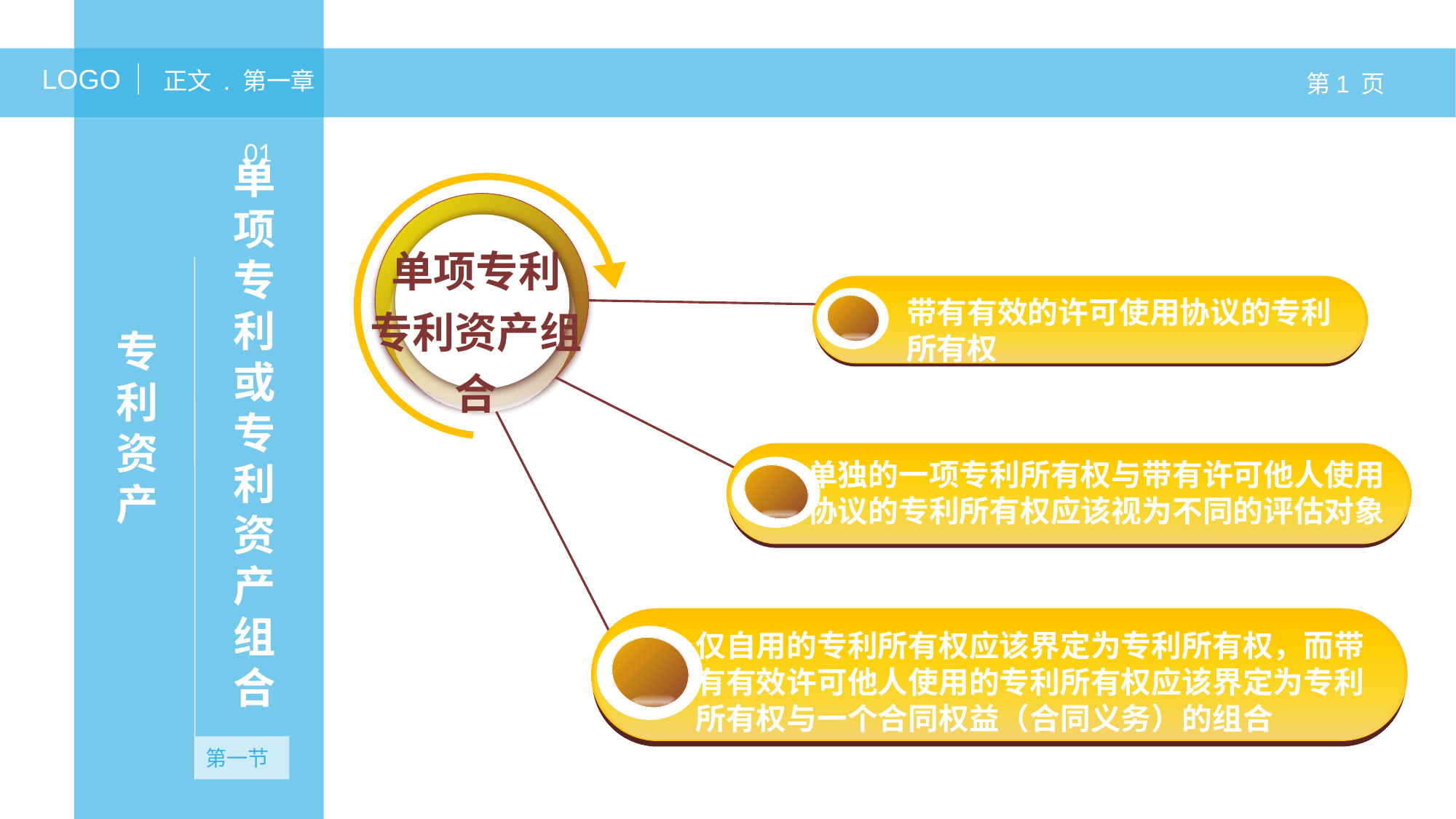

LOGO
正文 . 第一章

第1 页
专利资产
01
单项专利或专利资产组合

单项专利
专利资产组合

带有有效的许可使用协议的专利所有权

单独的一项专利所有权与带有许可他人使用协议的专利所有权应该视为不同的评估对象
无资产

仅自用的专利所有权应该界定为专利所有权，而带有有效许可他人使用的专利所有权应该界定为专利所有权与一个合同权益（合同义务）的组合
第一节